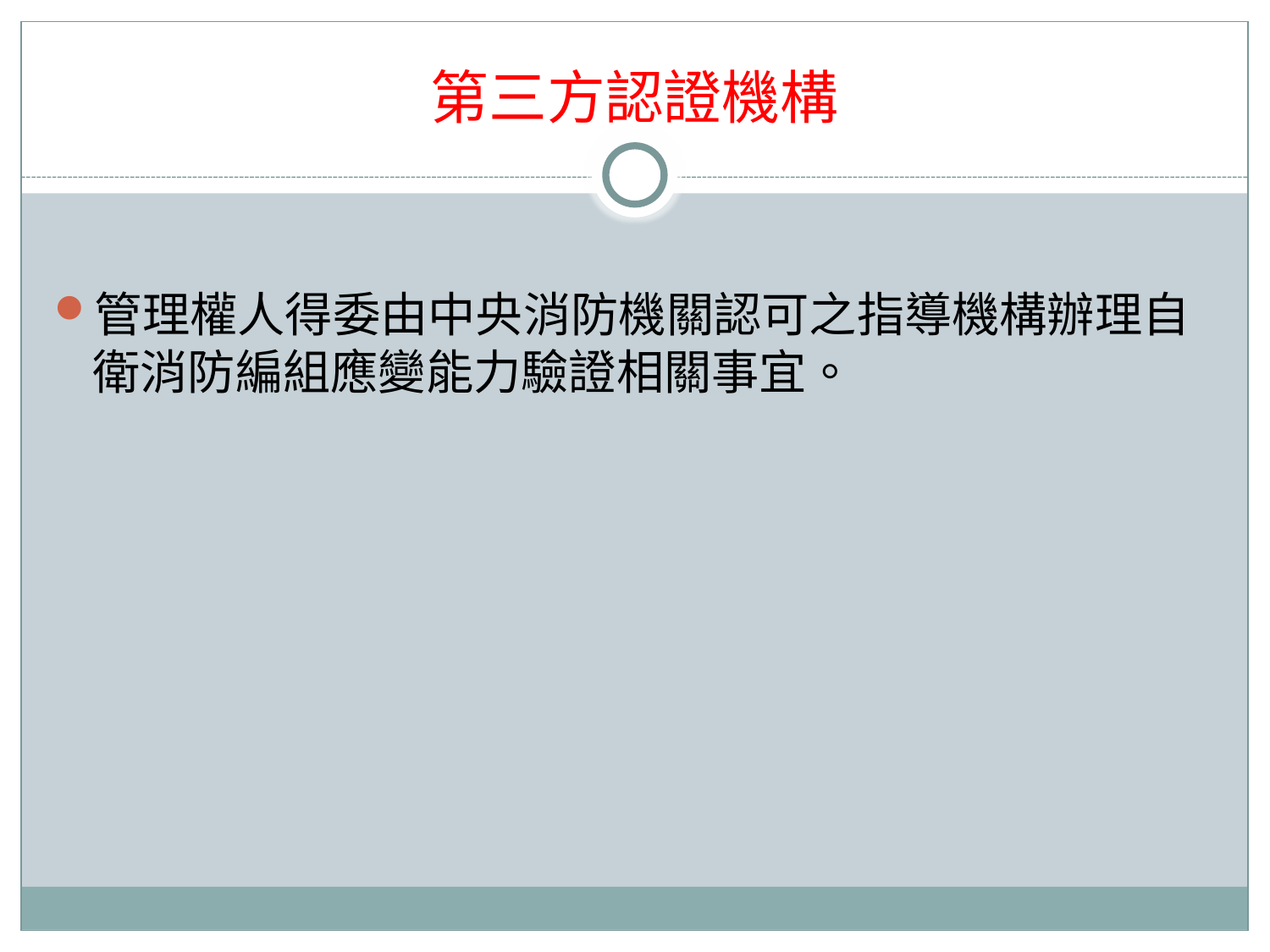

# 第三方認證機構

管理權人得委由中央消防機關認可之指導機構辦理自衛消防編組應變能力驗證相關事宜。